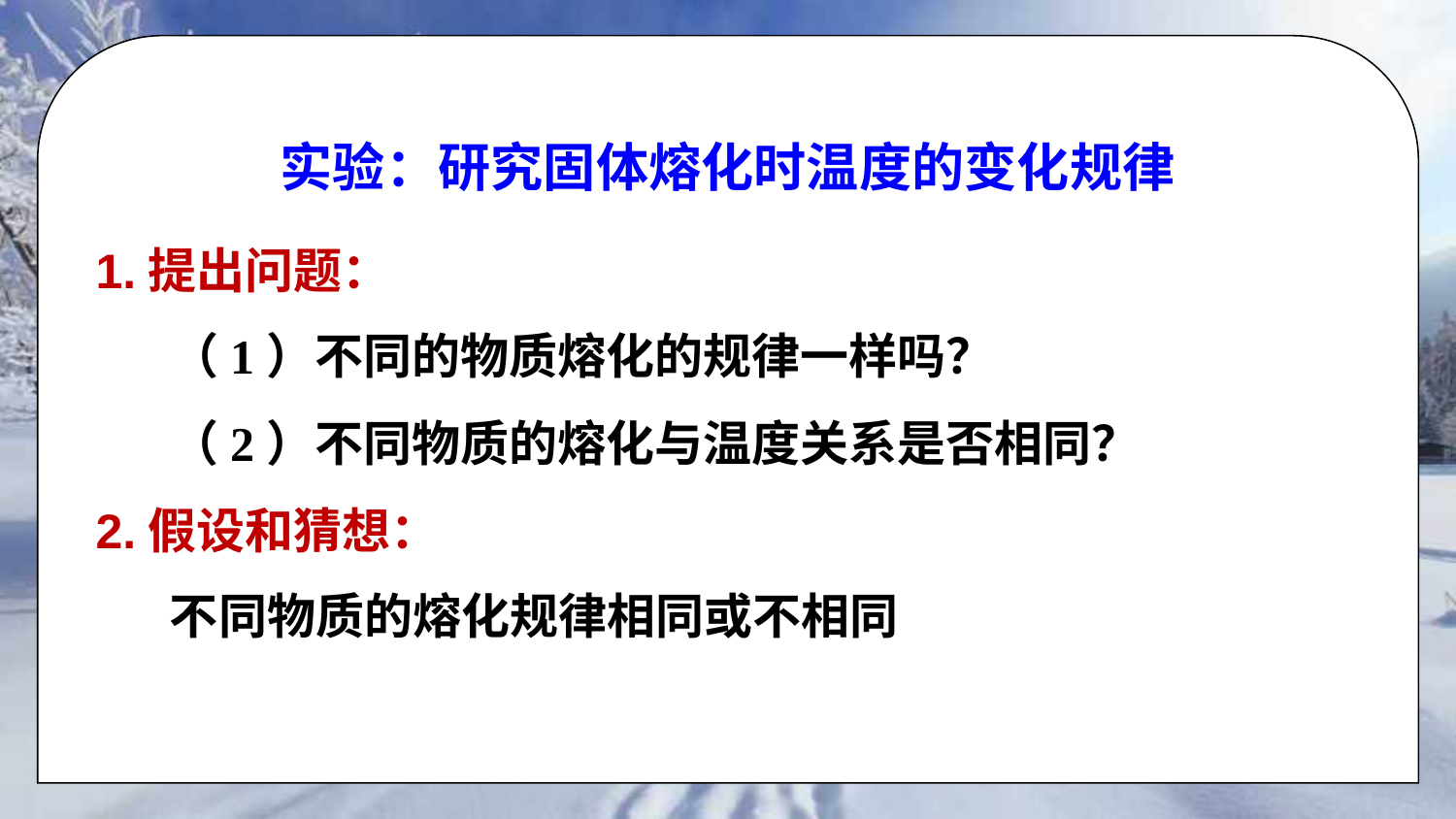

实验：研究固体熔化时温度的变化规律
1.提出问题：
（1）不同的物质熔化的规律一样吗？
（2）不同物质的熔化与温度关系是否相同？
2.假设和猜想：
不同物质的熔化规律相同或不相同